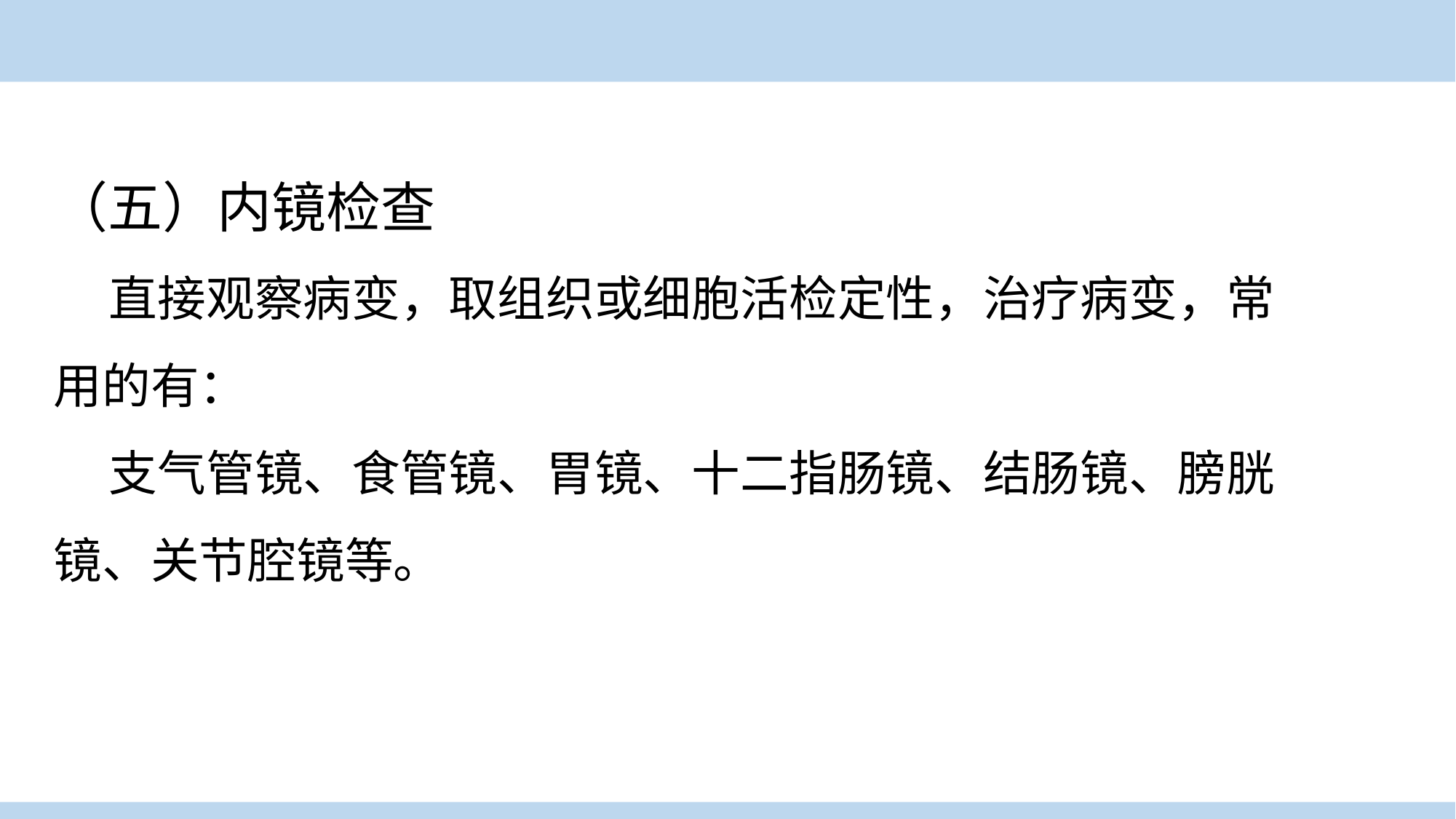

（五）内镜检查
    直接观察病变，取组织或细胞活检定性，治疗病变，常用的有：
    支气管镜、食管镜、胃镜、十二指肠镜、结肠镜、膀胱镜、关节腔镜等。